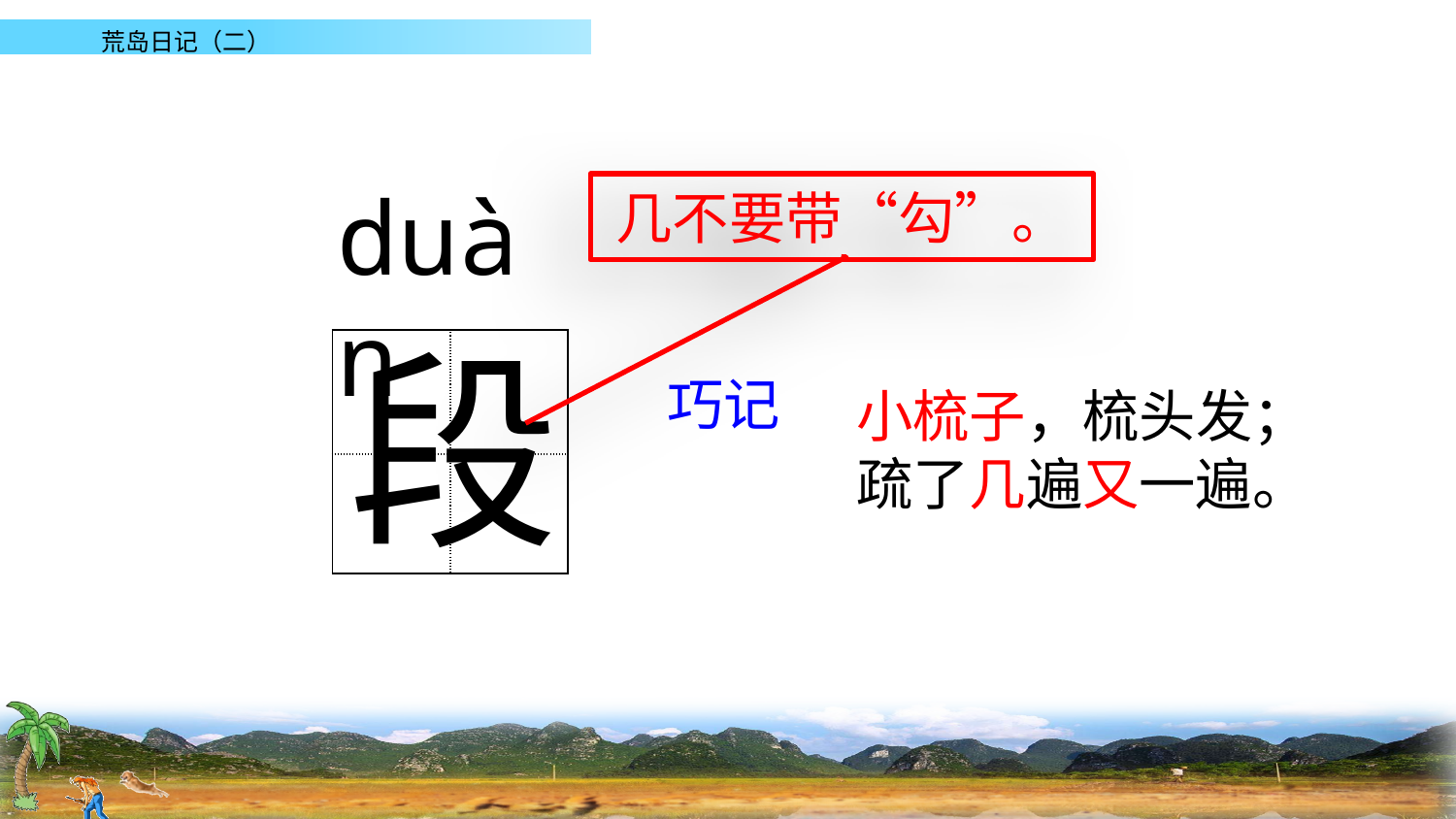

duàn
几不要带“勾”。
段
|  |  |
| --- | --- |
|  |  |
巧记
小梳子，梳头发；
疏了几遍又一遍。